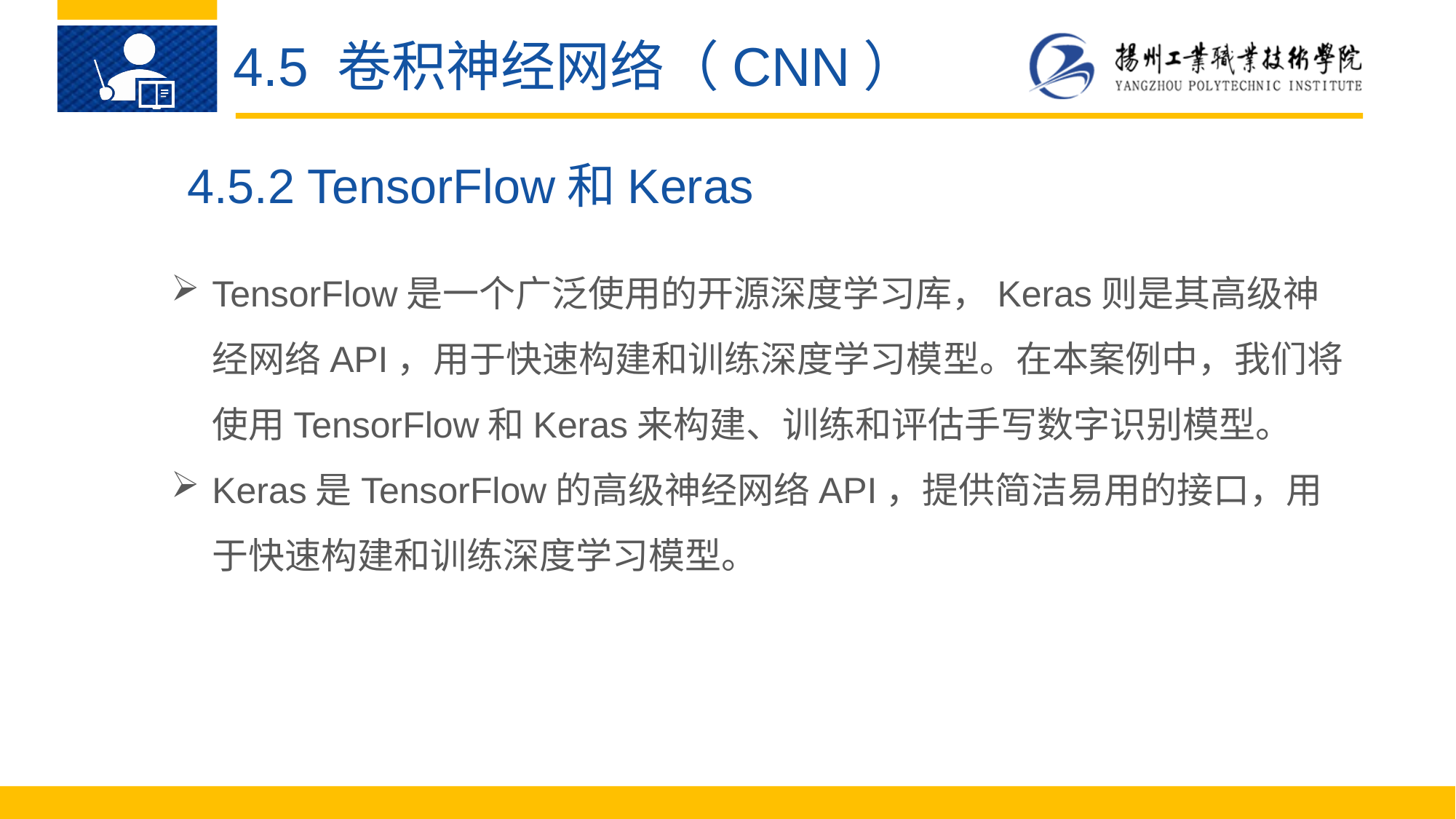

4.5 卷积神经网络（CNN）
4.5.2 TensorFlow和Keras
TensorFlow是一个广泛使用的开源深度学习库，Keras则是其高级神经网络API，用于快速构建和训练深度学习模型。在本案例中，我们将使用TensorFlow和Keras来构建、训练和评估手写数字识别模型。
Keras是TensorFlow的高级神经网络API，提供简洁易用的接口，用于快速构建和训练深度学习模型。